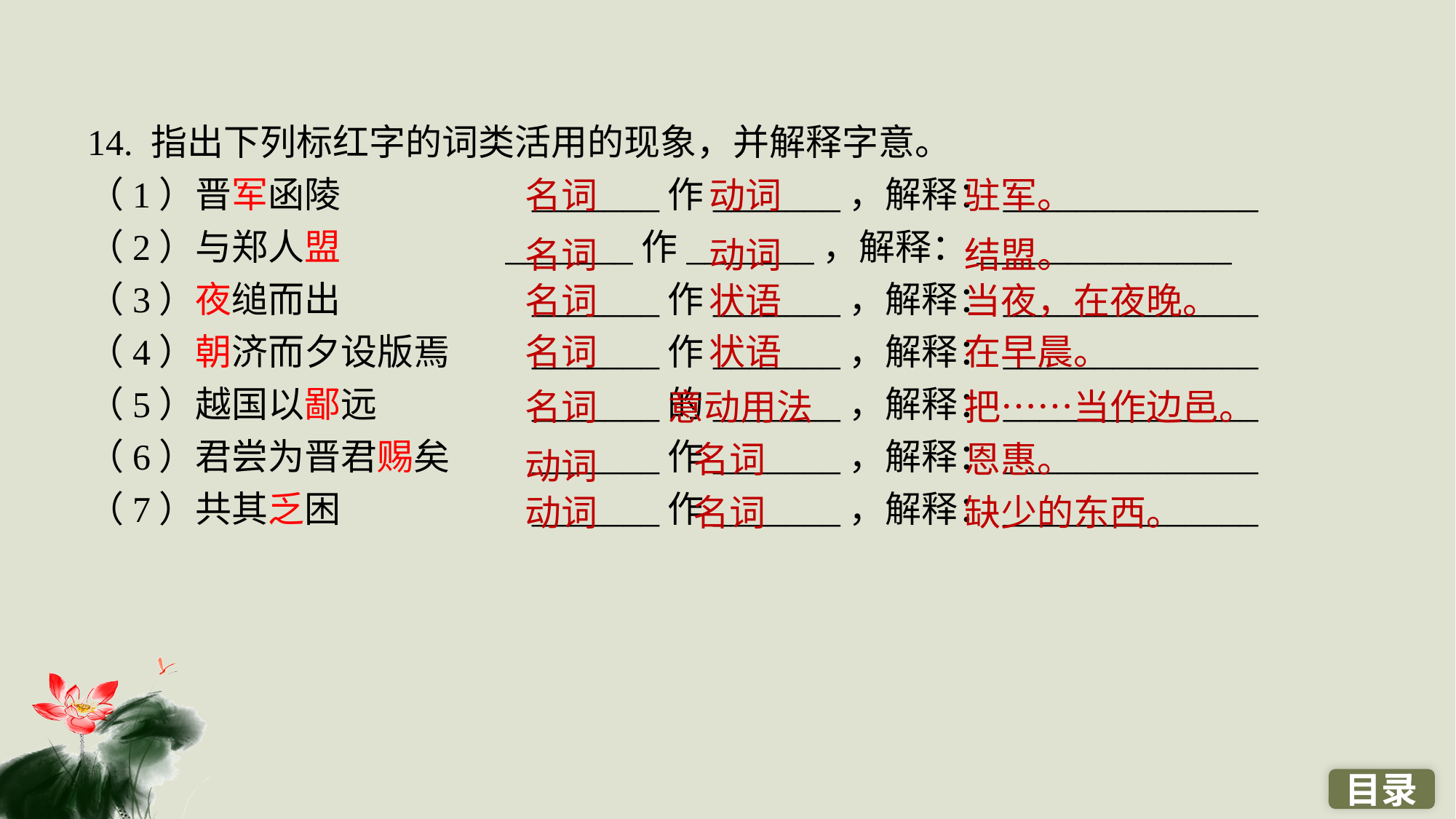

14. 指出下列标红字的词类活用的现象，并解释字意。
（1）晋军函陵　　　　　_______作_______，解释：______________
（2）与郑人盟	          _______作_______，解释：______________
（3）夜缒而出　　　　　_______作_______，解释：______________
（4）朝济而夕设版焉　　_______作_______，解释：______________
（5）越国以鄙远　　　　_______的_______，解释：______________
（6）君尝为晋君赐矣　　_______作_______，解释：______________
（7）共其乏困　　　　　_______作_______，解释：______________
名词
动词
驻军。
名词
动词
结盟。
名词
状语
当夜，在夜晚。
名词
状语
在早晨。
名词
意动用法
把……当作边邑。
名词
恩惠。
动词
动词
名词
缺少的东西。